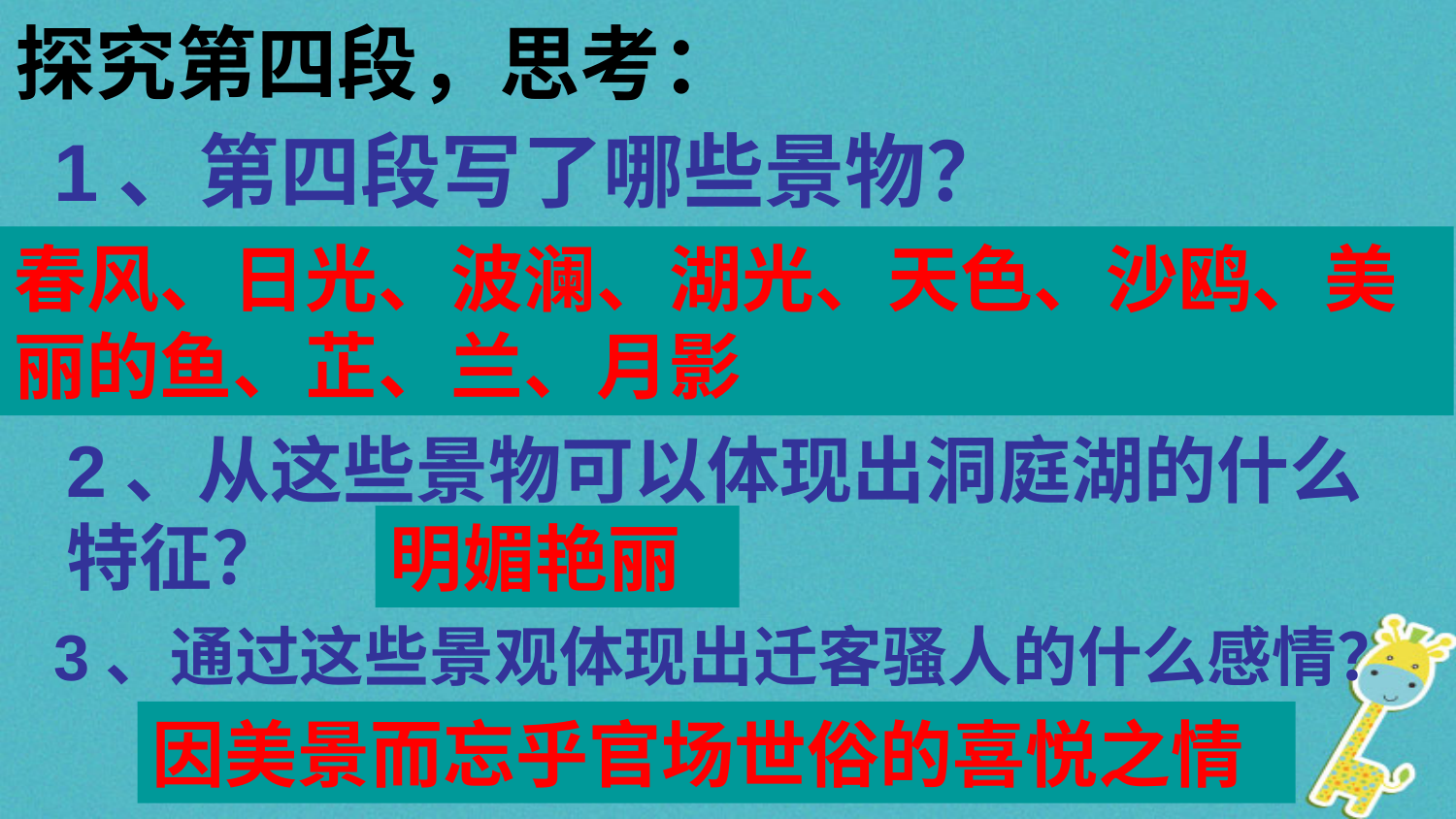

# 探究第四段，思考：
1、第四段写了哪些景物？
春风、日光、波澜、湖光、天色、沙鸥、美丽的鱼、芷、兰、月影
2、从这些景物可以体现出洞庭湖的什么特征？
明媚艳丽
3、通过这些景观体现出迁客骚人的什么感情？
因美景而忘乎官场世俗的喜悦之情